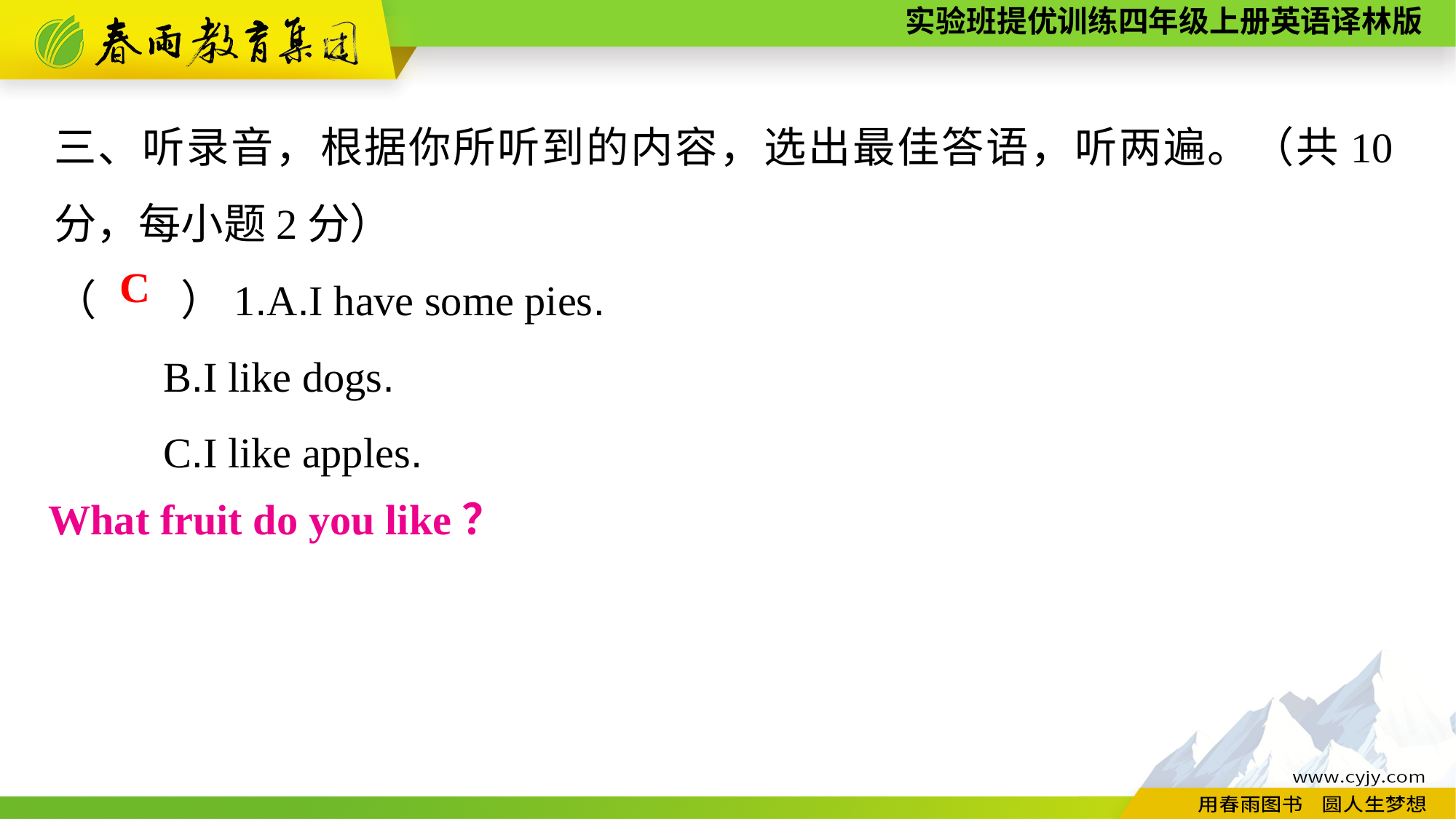

三、听录音，根据你所听到的内容，选出最佳答语，听两遍。（共10分，每小题2分）
（　　）1.A.I have some pies.
	B.I like dogs.
	C.I like apples.
C
What fruit do you like？